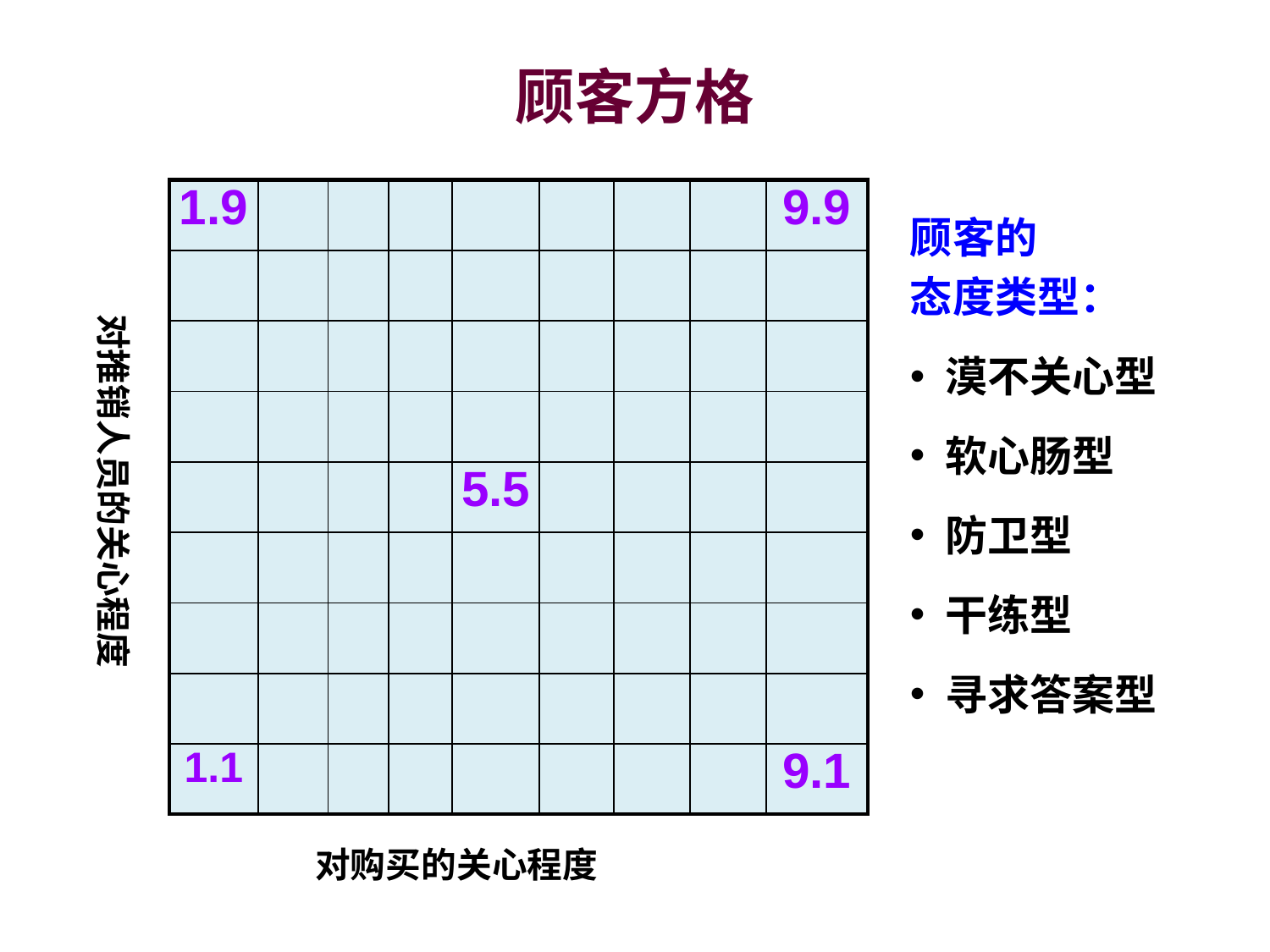

# 顾客方格
| 1.9 |  |  |  |  |  |  |  | 9.9 |
| --- | --- | --- | --- | --- | --- | --- | --- | --- |
|  |  |  |  |  |  |  |  |  |
|  |  |  |  |  |  |  |  |  |
|  |  |  |  |  |  |  |  |  |
|  |  |  |  | 5.5 |  |  |  |  |
|  |  |  |  |  |  |  |  |  |
|  |  |  |  |  |  |  |  |  |
|  |  |  |  |  |  |  |  |  |
| 1.1 |  |  |  |  |  |  |  | 9.1 |

顾客的
态度类型：
漠不关心型
软心肠型
防卫型
干练型
寻求答案型
对推销人员的关心程度
对购买的关心程度